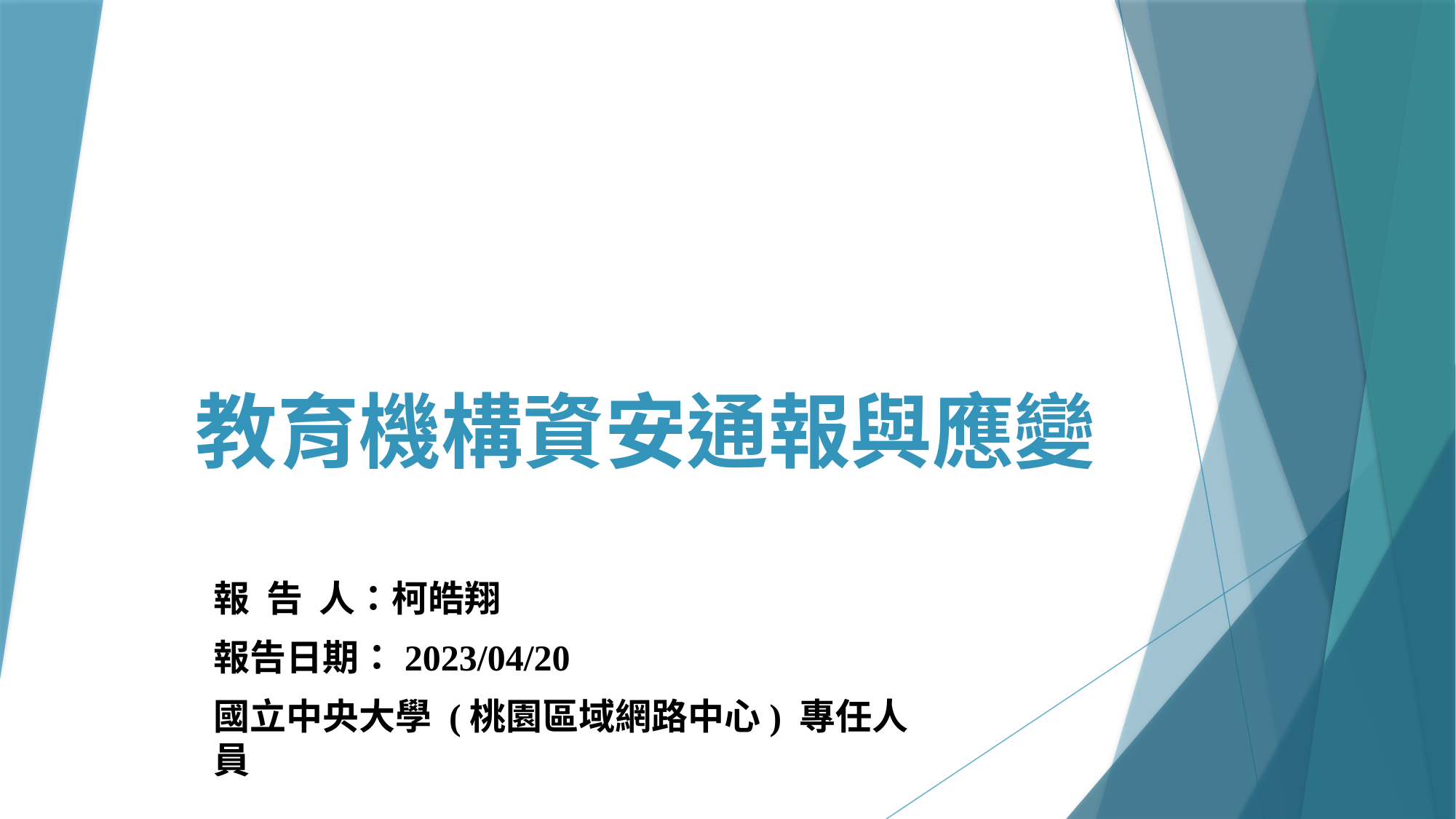

# 教育機構資安通報與應變
報  告  人：柯皓翔
報告日期：2023/04/20
國立中央大學 (桃園區域網路中心) 專任人員